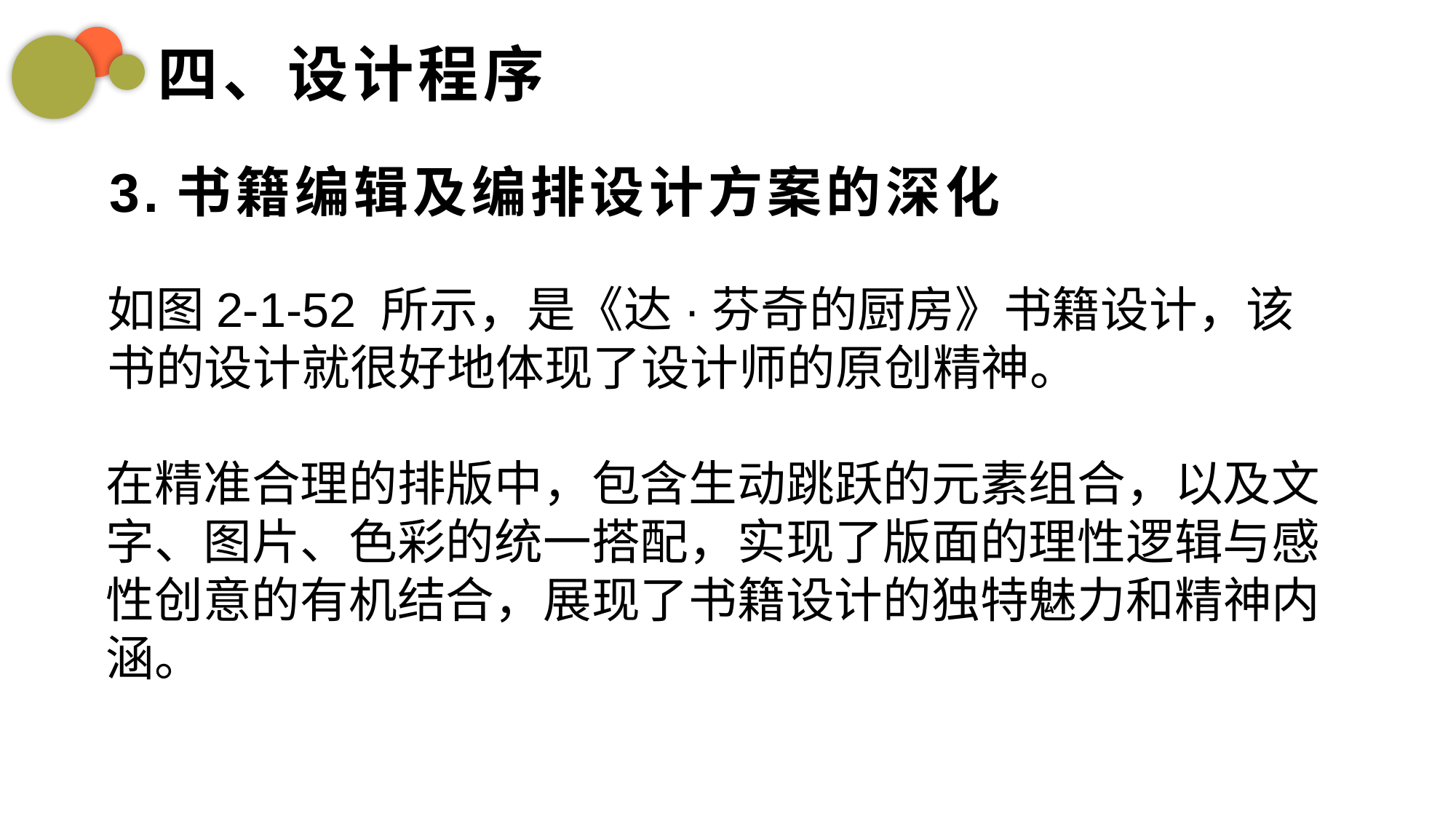

四、设计程序
3.书籍编辑及编排设计方案的深化
如图2-1-52 所示，是《达·芬奇的厨房》书籍设计，该
书的设计就很好地体现了设计师的原创精神。
在精准合理的排版中，包含生动跳跃的元素组合，以及文字、图片、色彩的统一搭配，实现了版面的理性逻辑与感性创意的有机结合，展现了书籍设计的独特魅力和精神内涵。